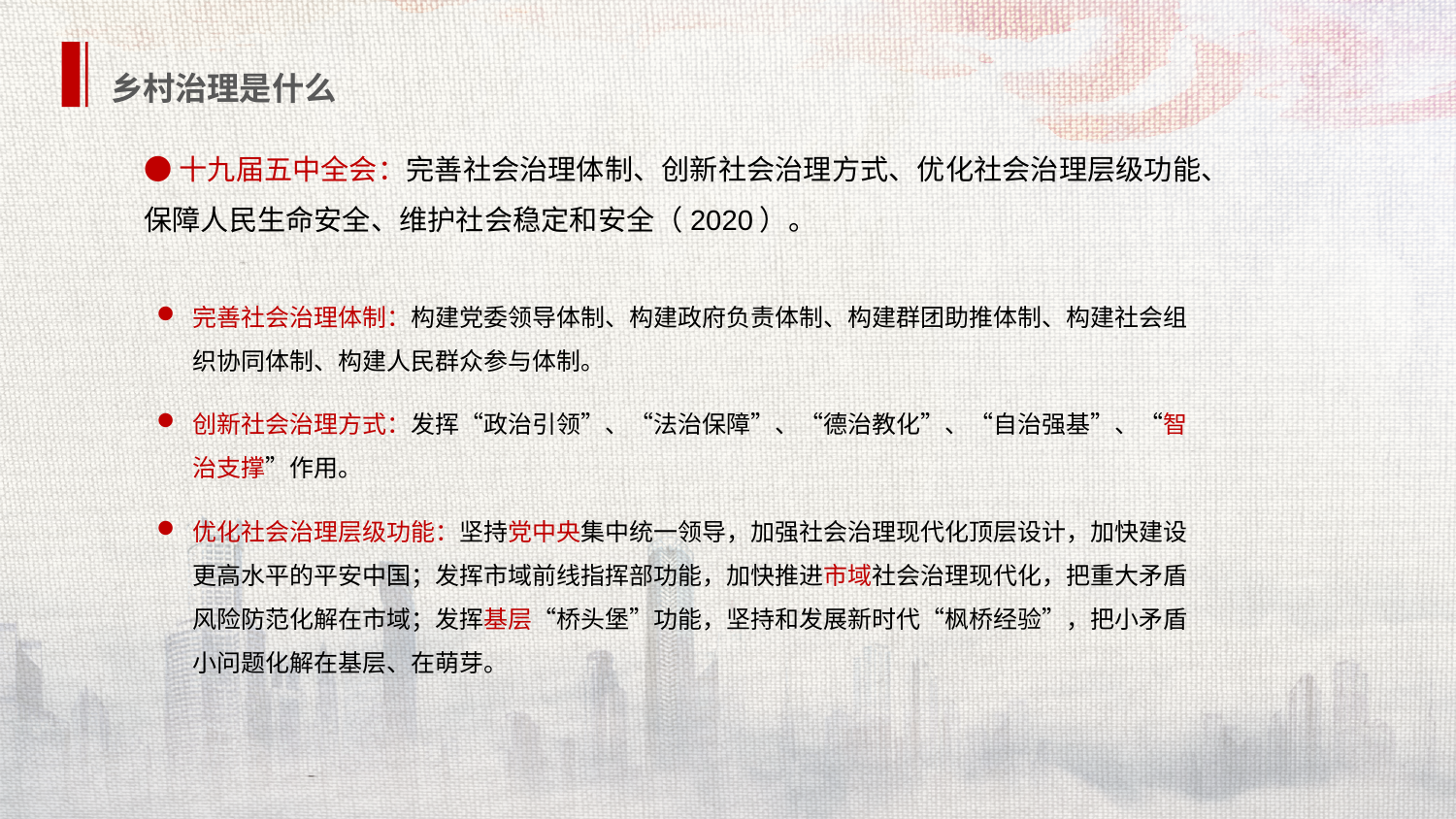

乡村治理是什么
●十九届五中全会：完善社会治理体制、创新社会治理方式、优化社会治理层级功能、保障人民生命安全、维护社会稳定和安全（2020）。
完善社会治理体制：构建党委领导体制、构建政府负责体制、构建群团助推体制、构建社会组织协同体制、构建人民群众参与体制。
创新社会治理方式：发挥“政治引领”、“法治保障”、“德治教化”、“自治强基”、“智治支撑”作用。
优化社会治理层级功能：坚持党中央集中统一领导，加强社会治理现代化顶层设计，加快建设更高水平的平安中国；发挥市域前线指挥部功能，加快推进市域社会治理现代化，把重大矛盾风险防范化解在市域；发挥基层“桥头堡”功能，坚持和发展新时代“枫桥经验”，把小矛盾小问题化解在基层、在萌芽。